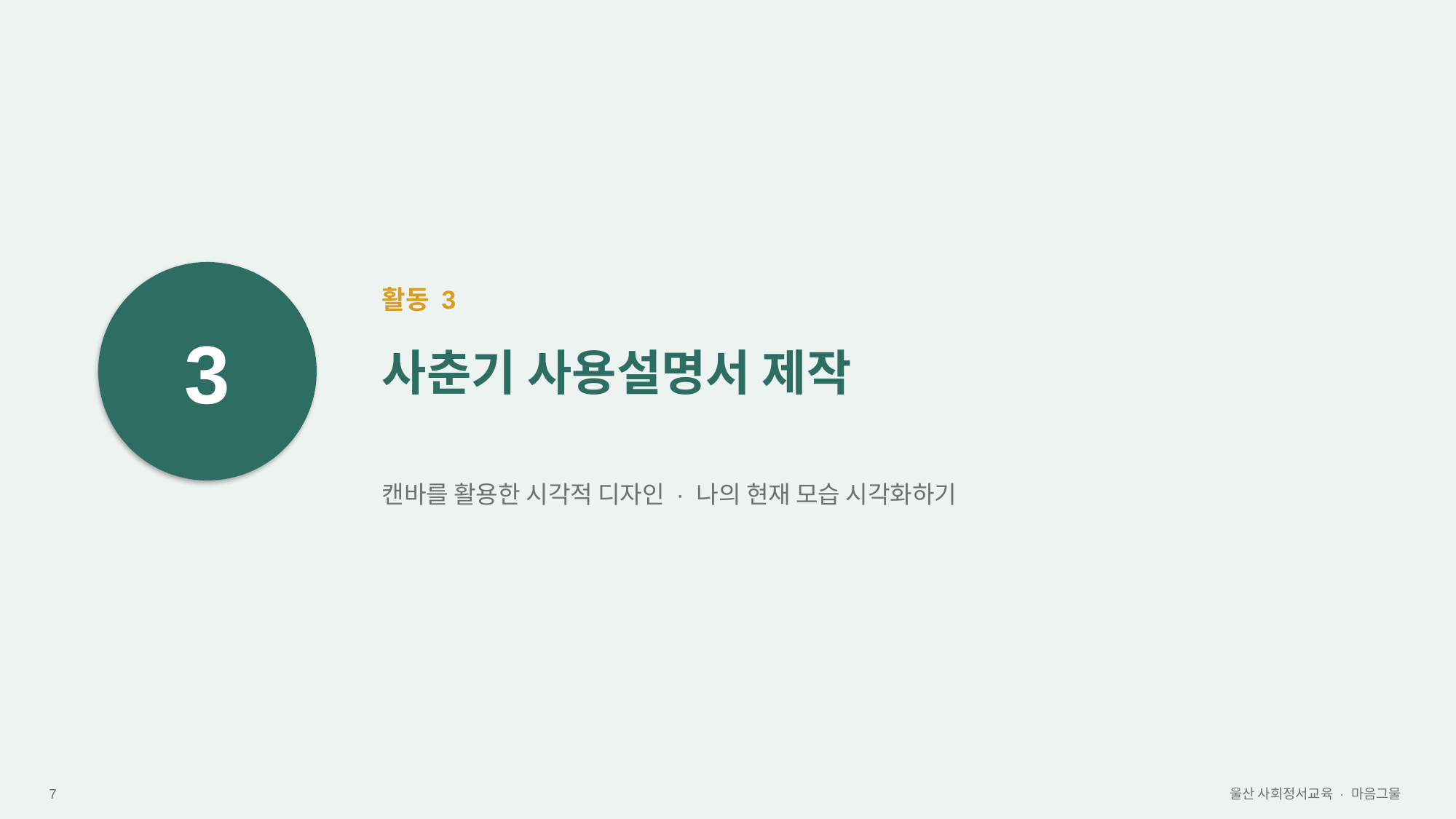

3
활동 3
사춘기 사용설명서 제작
캔바를 활용한 시각적 디자인 · 나의 현재 모습 시각화하기
7
울산 사회정서교육 · 마음그물